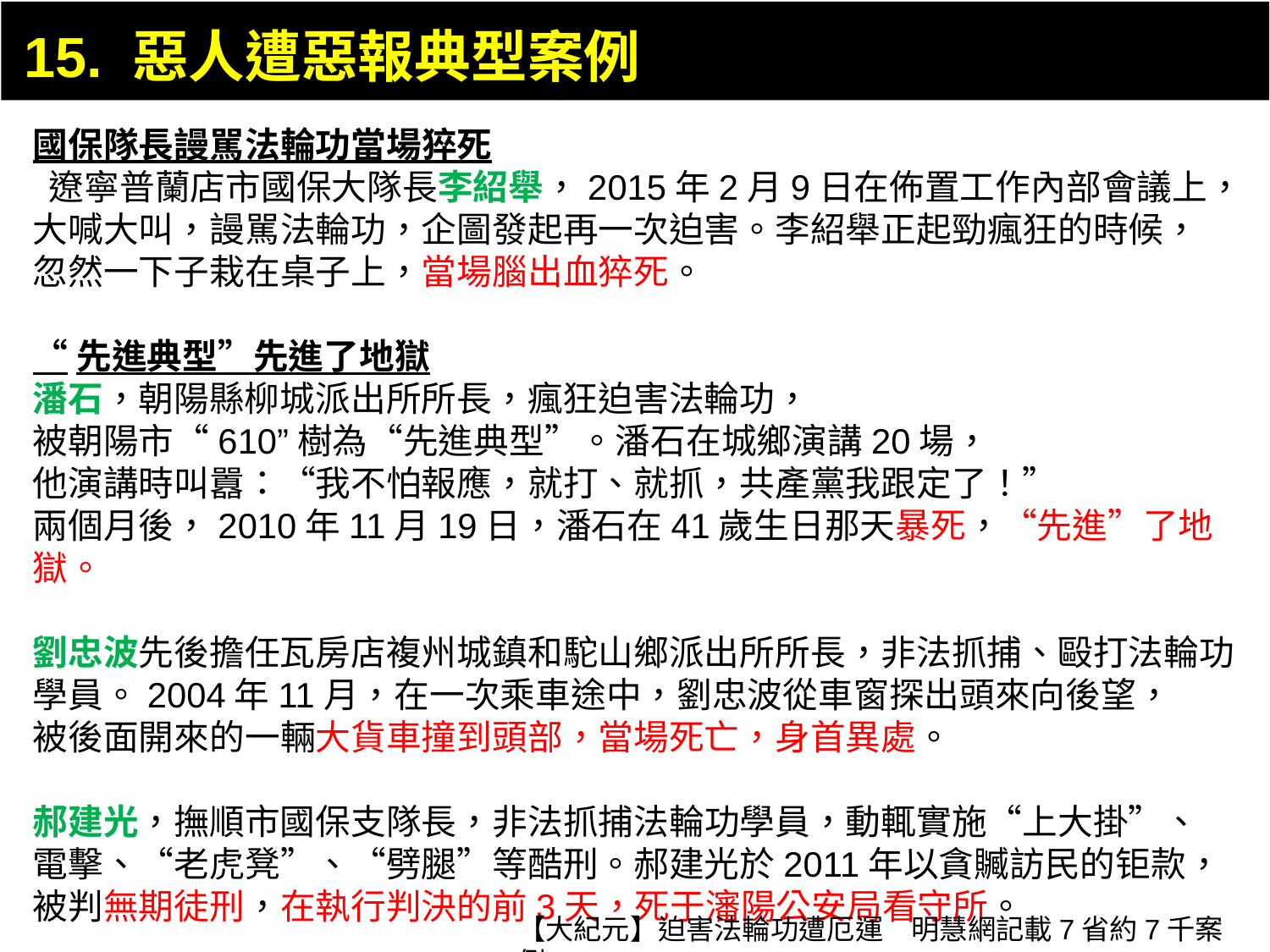

15. 惡人遭惡報典型案例
國保隊長謾駡法輪功當場猝死
 遼寧普蘭店市國保大隊長李紹舉，2015年2月9日在佈置工作內部會議上，
大喊大叫，謾駡法輪功，企圖發起再一次迫害。李紹舉正起勁瘋狂的時候，
忽然一下子栽在桌子上，當場腦出血猝死。

“先進典型”先進了地獄
潘石，朝陽縣柳城派出所所長，瘋狂迫害法輪功，
被朝陽市“610”樹為“先進典型”。潘石在城鄉演講20場，
他演講時叫囂：“我不怕報應，就打、就抓，共產黨我跟定了！”
兩個月後，2010年11月19日，潘石在41歲生日那天暴死，“先進”了地獄。

劉忠波先後擔任瓦房店複州城鎮和駝山鄉派出所所長，非法抓捕、毆打法輪功學員。2004年11月，在一次乘車途中，劉忠波從車窗探出頭來向後望，
被後面開來的一輛大貨車撞到頭部，當場死亡，身首異處。

郝建光，撫順市國保支隊長，非法抓捕法輪功學員，動輒實施“上大掛”、
電擊、“老虎凳”、“劈腿”等酷刑。郝建光於2011年以貪贓訪民的钜款，被判無期徒刑，在執行判決的前3天，死于瀋陽公安局看守所。
【大紀元】迫害法輪功遭厄運　明慧網記載7省約7千案例